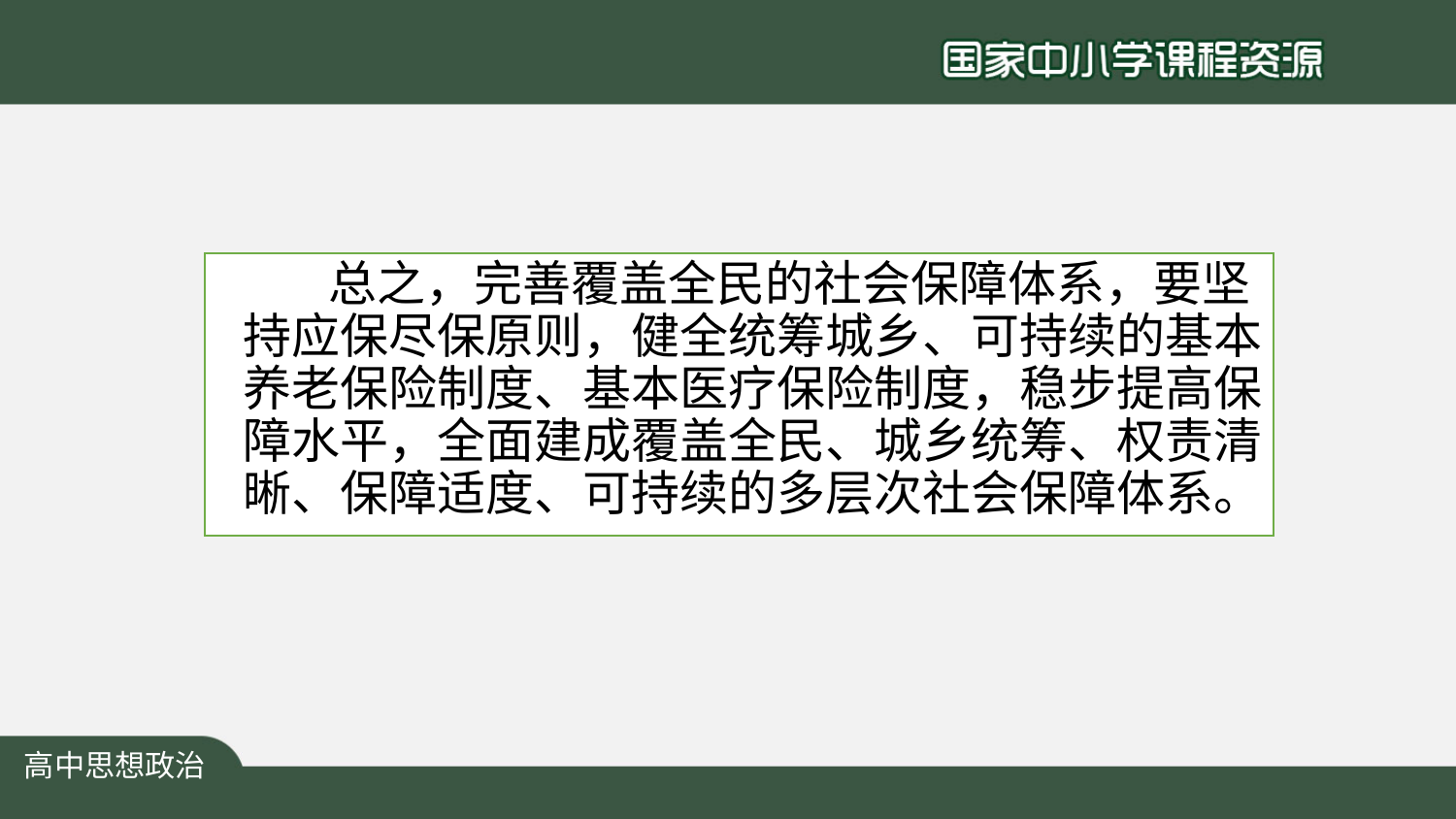

总之，完善覆盖全民的社会保障体系，要坚持应保尽保原则，健全统筹城乡、可持续的基本养老保险制度、基本医疗保险制度，稳步提高保障水平，全面建成覆盖全民、城乡统筹、权责清晰、保障适度、可持续的多层次社会保障体系。